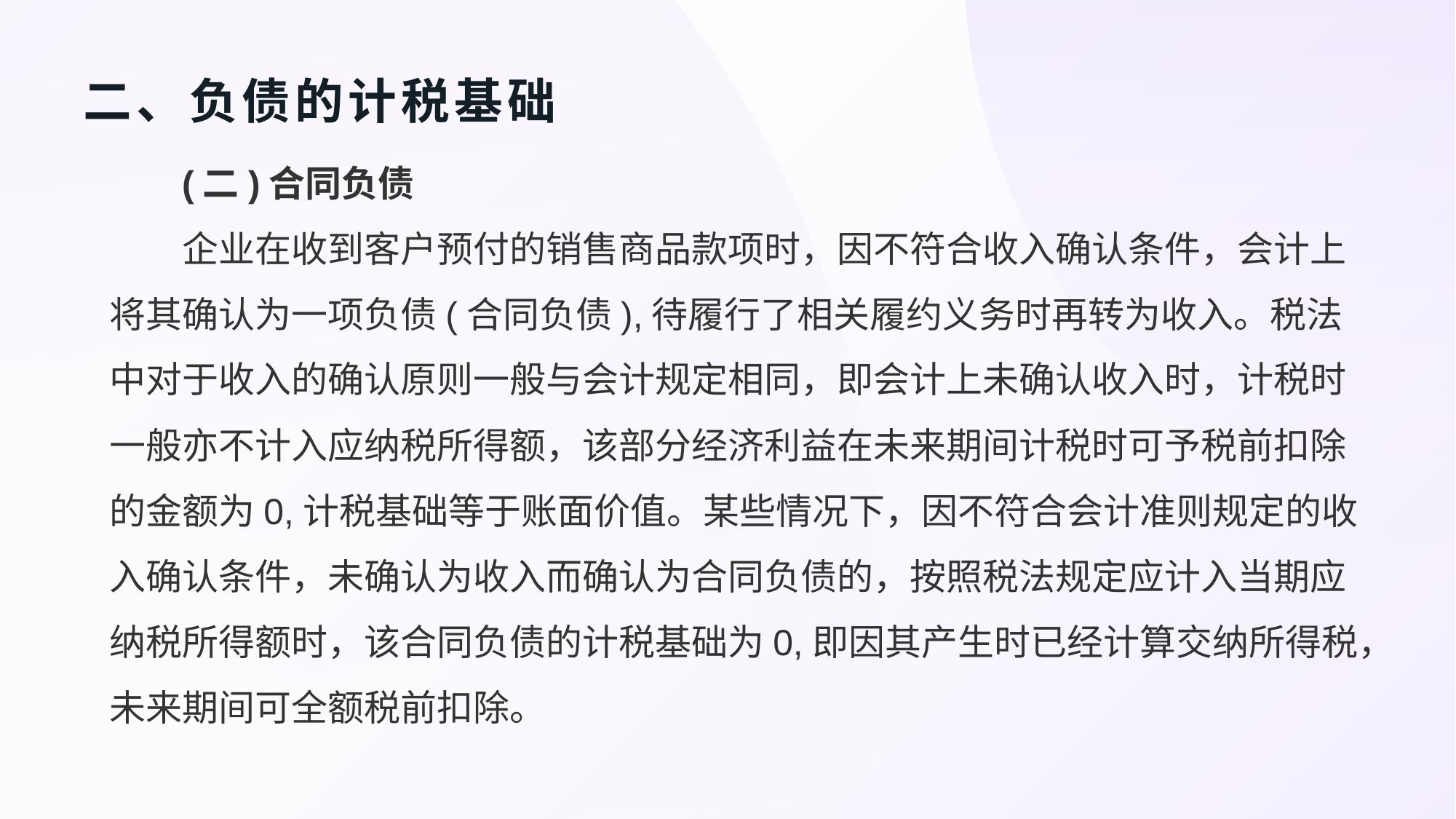

# 二、负债的计税基础
(二)合同负债
企业在收到客户预付的销售商品款项时，因不符合收入确认条件，会计上将其确认为一项负债(合同负债),待履行了相关履约义务时再转为收入。税法中对于收入的确认原则一般与会计规定相同，即会计上未确认收入时，计税时一般亦不计入应纳税所得额，该部分经济利益在未来期间计税时可予税前扣除的金额为0,计税基础等于账面价值。某些情况下，因不符合会计准则规定的收入确认条件，未确认为收入而确认为合同负债的，按照税法规定应计入当期应纳税所得额时，该合同负债的计税基础为0,即因其产生时已经计算交纳所得税，未来期间可全额税前扣除。